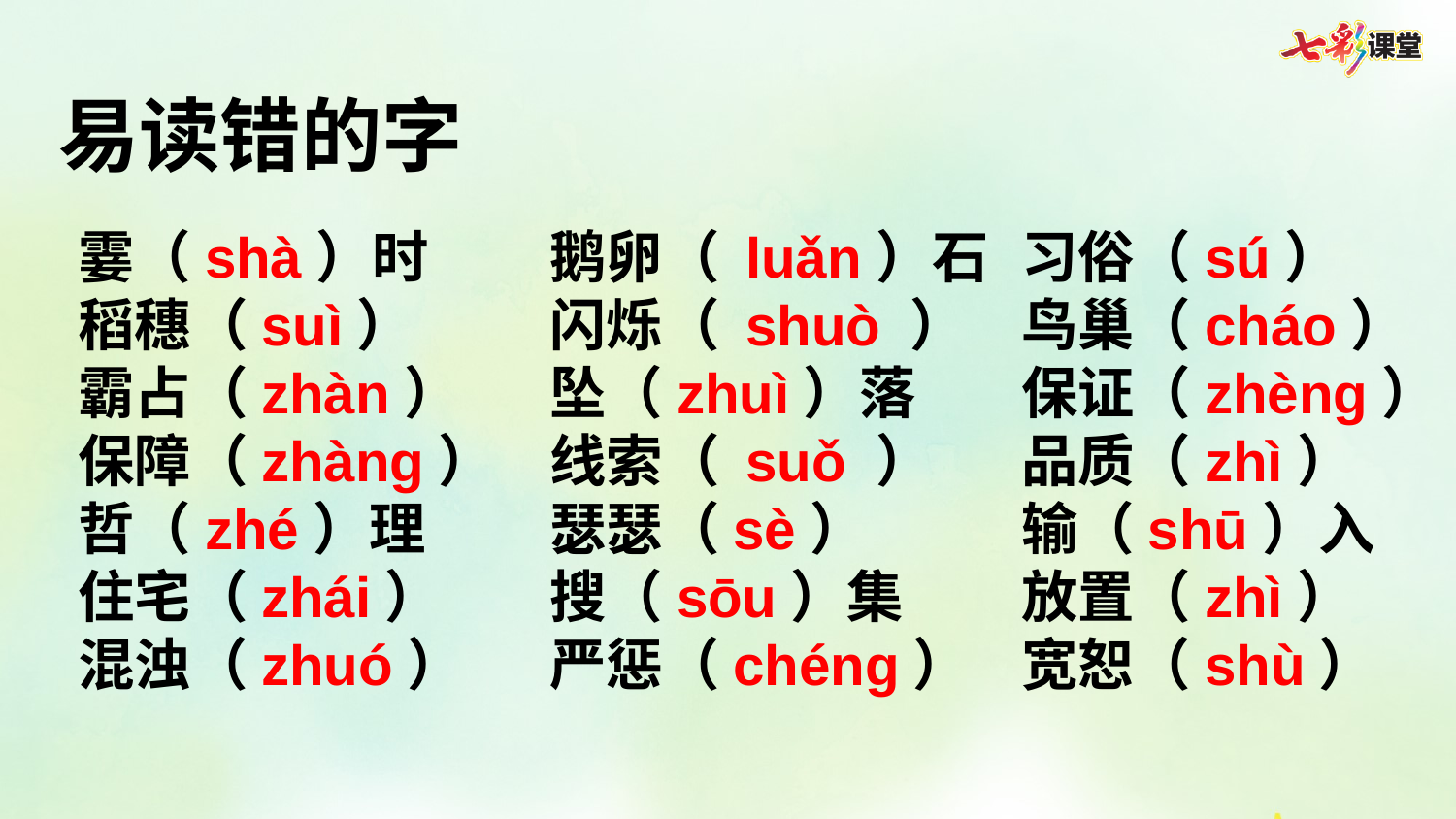

易读错的字
霎（shà）时	鹅卵（ luǎn）石	习俗（sú）
稻穗（suì）	闪烁（ shuò ）	鸟巢（cháo）
霸占（zhàn）	坠（zhuì）落	保证（zhèng）
保障（zhàng）	线索（ suǒ ）	品质（zhì）
哲（zhé）理	瑟瑟（sè）	输（shū）入
住宅（zhái）	搜（sōu）集	放置（zhì）
混浊（zhuó）	严惩（chéng）	宽恕（shù）